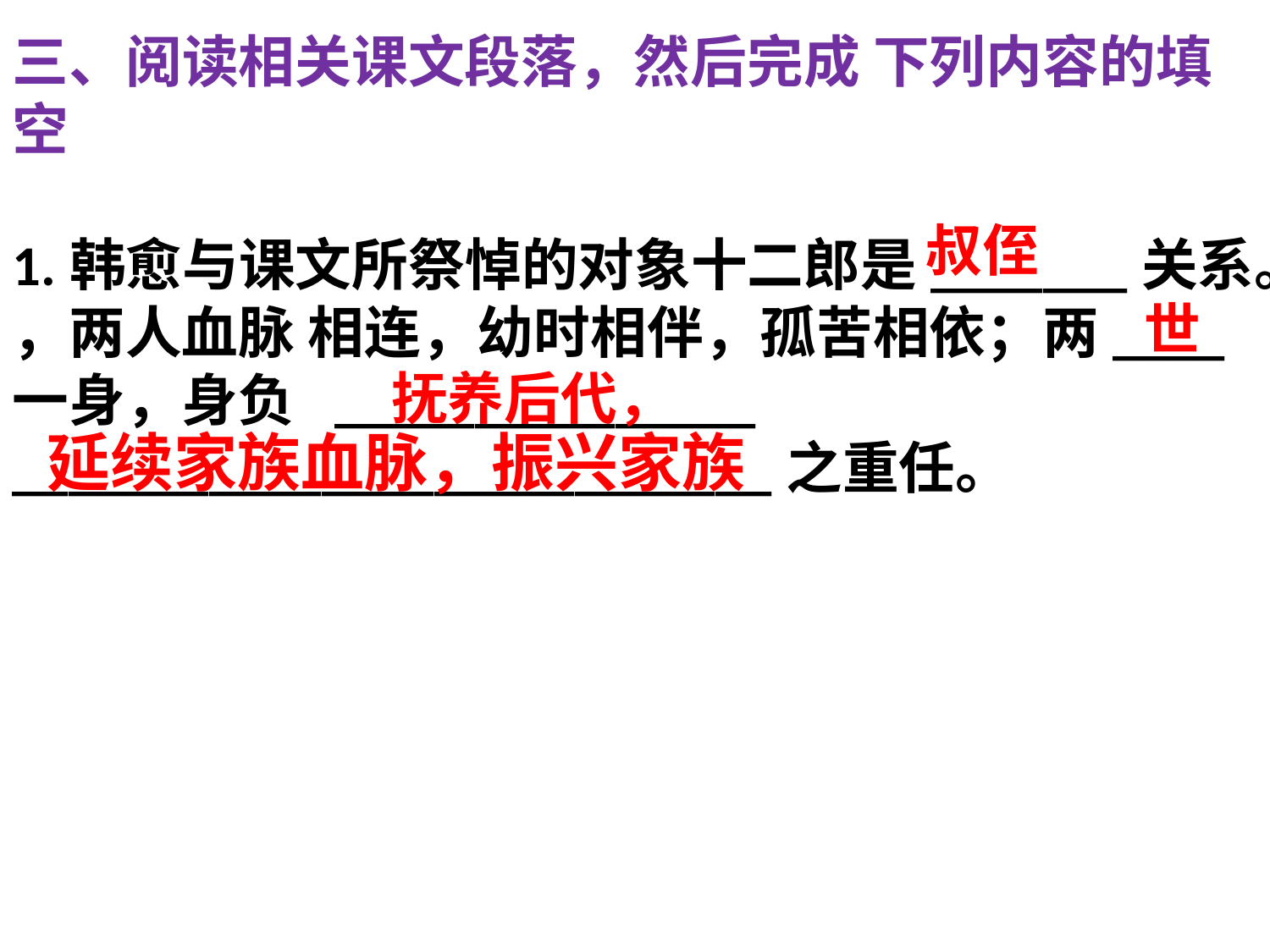

三、阅读相关课文段落，然后完成 下列内容的填空

1.韩愈与课文所祭悼的对象十二郎是_______关系。
，两人血脉 相连，幼时相伴，孤苦相依；两____一身，身负  _______________
___________________________之重任。

叔侄
世
抚养后代，
延续家族血脉，振兴家族